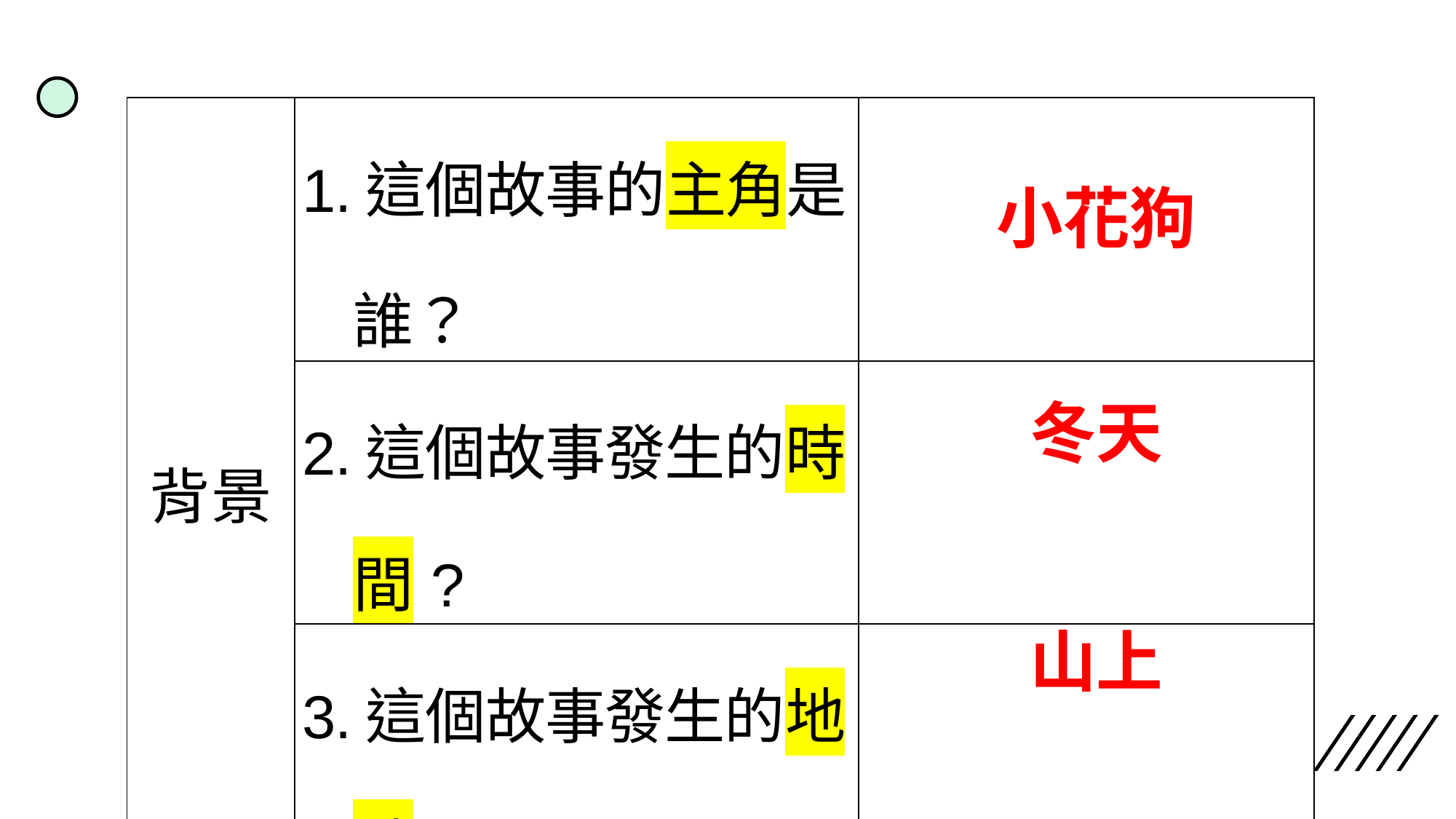

| 背景 | 1.這個故事的主角是誰？ |  |
| --- | --- | --- |
|  | 2.這個故事發生的時間? |  |
|  | 3.這個故事發生的地點? |  |
小花狗
冬天
山上